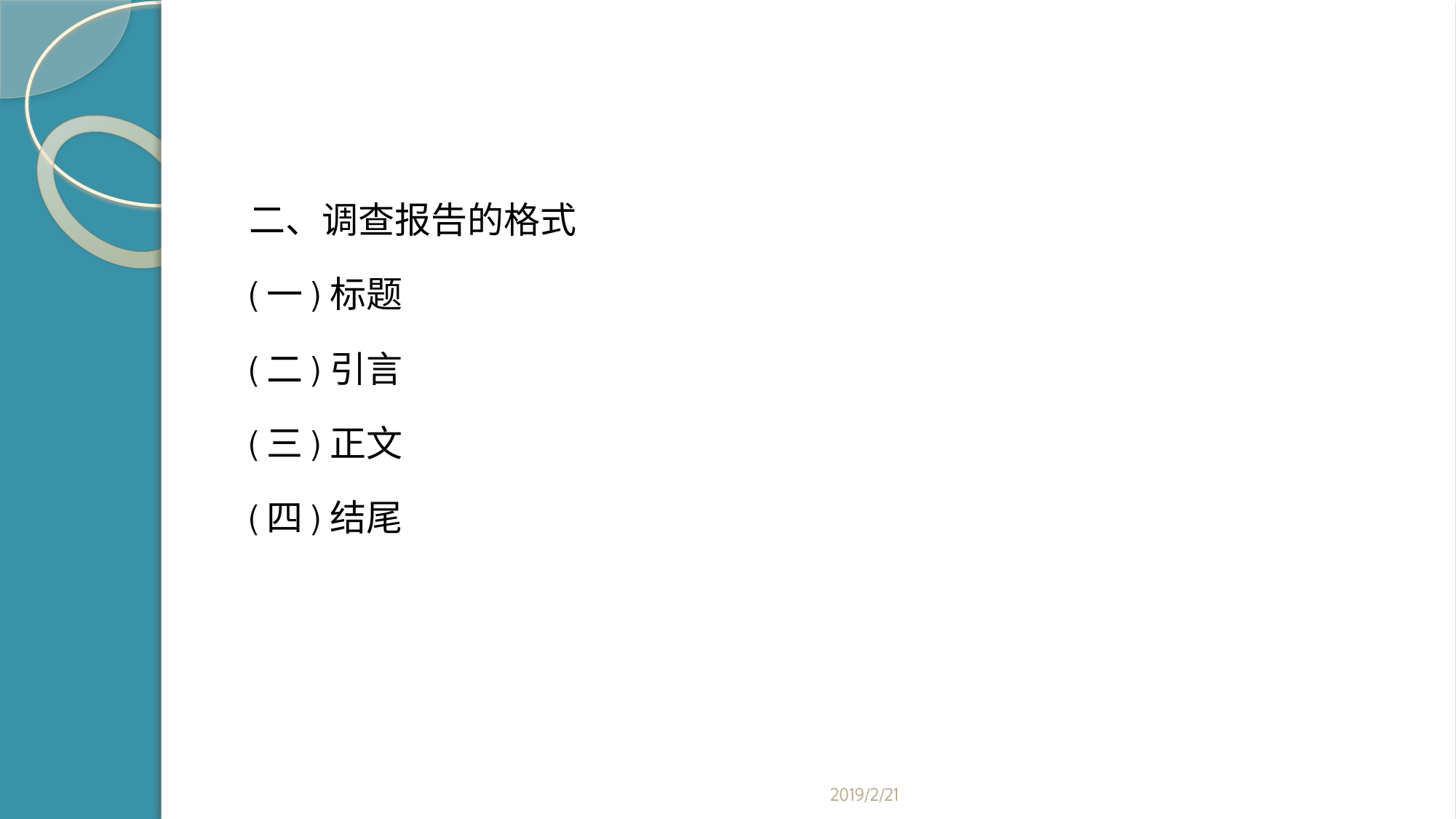

#
二、调查报告的格式
(一)标题
(二)引言
(三)正文
(四)结尾

2019/2/21